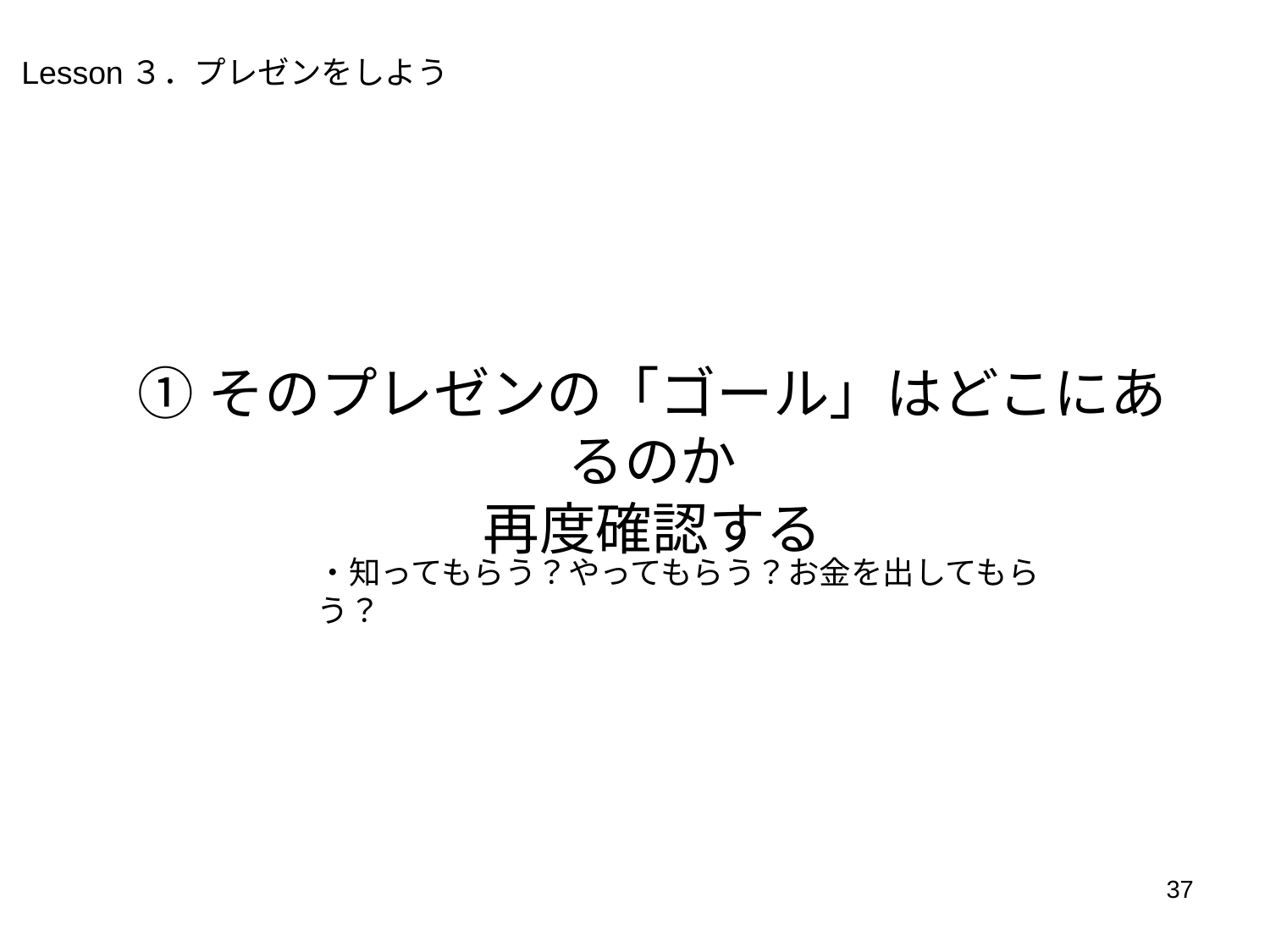

Lesson３．プレゼンをしよう
①そのプレゼンの「ゴール」はどこにあるのか
再度確認する
・知ってもらう？やってもらう？お金を出してもらう？

37